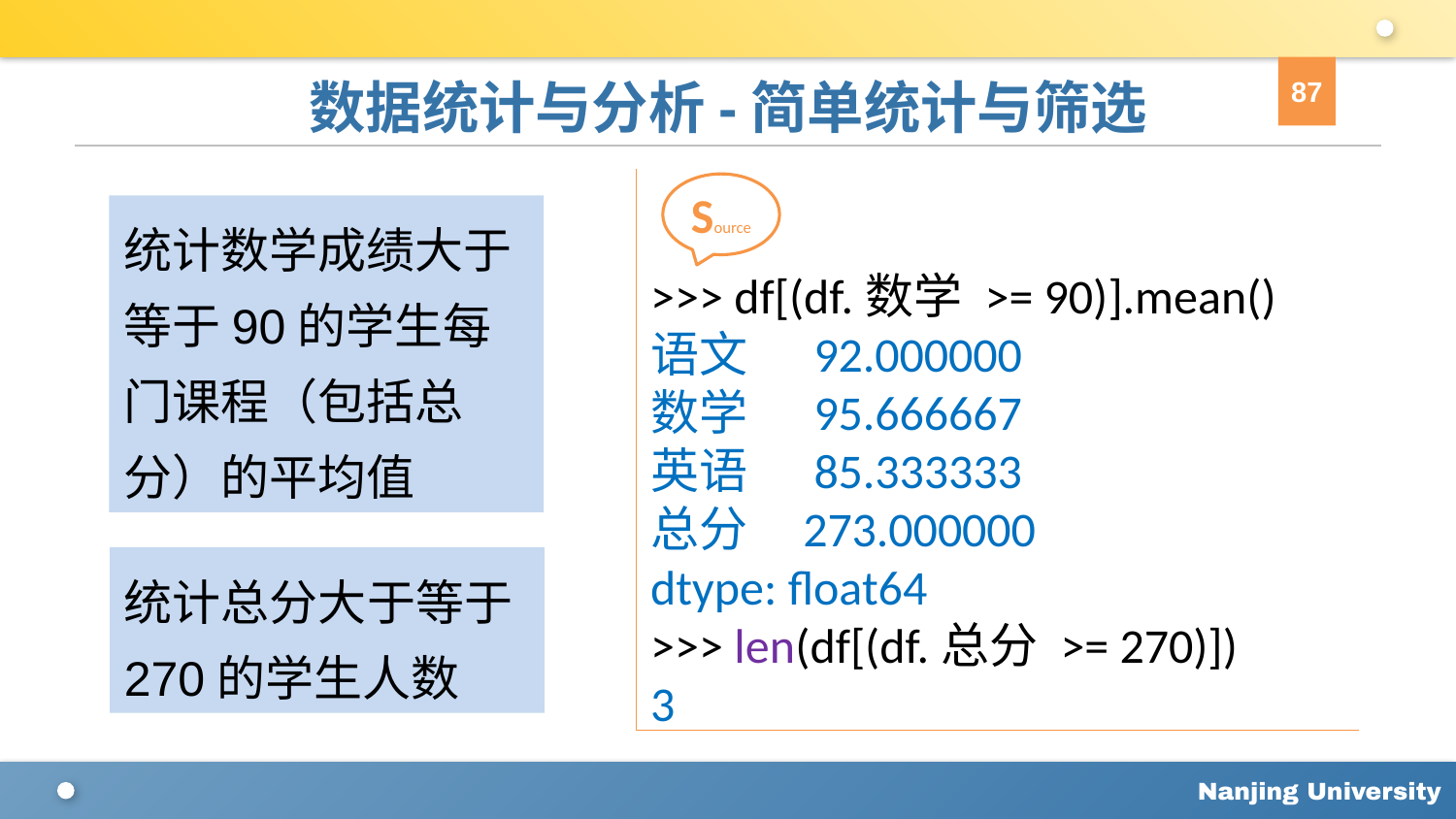

87
# 数据统计与分析-简单统计与筛选

>>> df[(df.数学 >= 90)].mean()
语文     92.000000
数学     95.666667
英语     85.333333
总分    273.000000
dtype: float64
>>> len(df[(df.总分 >= 270)])
3

Source
统计数学成绩大于等于90的学生每门课程（包括总分）的平均值
统计总分大于等于270的学生人数